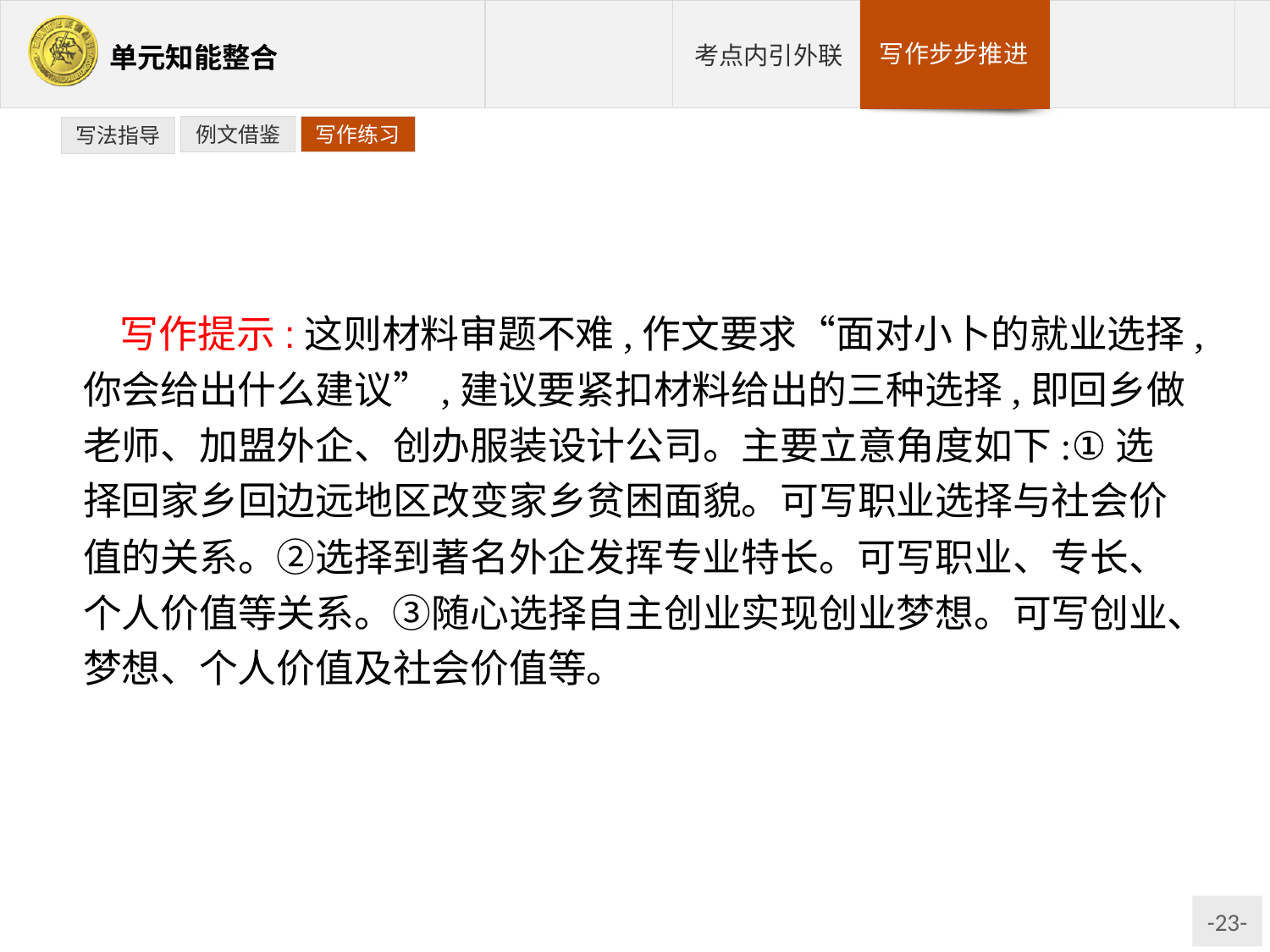

例文借鉴
写作练习
写法指导
写作提示:这则材料审题不难,作文要求“面对小卜的就业选择,你会给出什么建议”,建议要紧扣材料给出的三种选择,即回乡做老师、加盟外企、创办服装设计公司。主要立意角度如下:①选择回家乡回边远地区改变家乡贫困面貌。可写职业选择与社会价值的关系。②选择到著名外企发挥专业特长。可写职业、专长、个人价值等关系。③随心选择自主创业实现创业梦想。可写创业、梦想、个人价值及社会价值等。